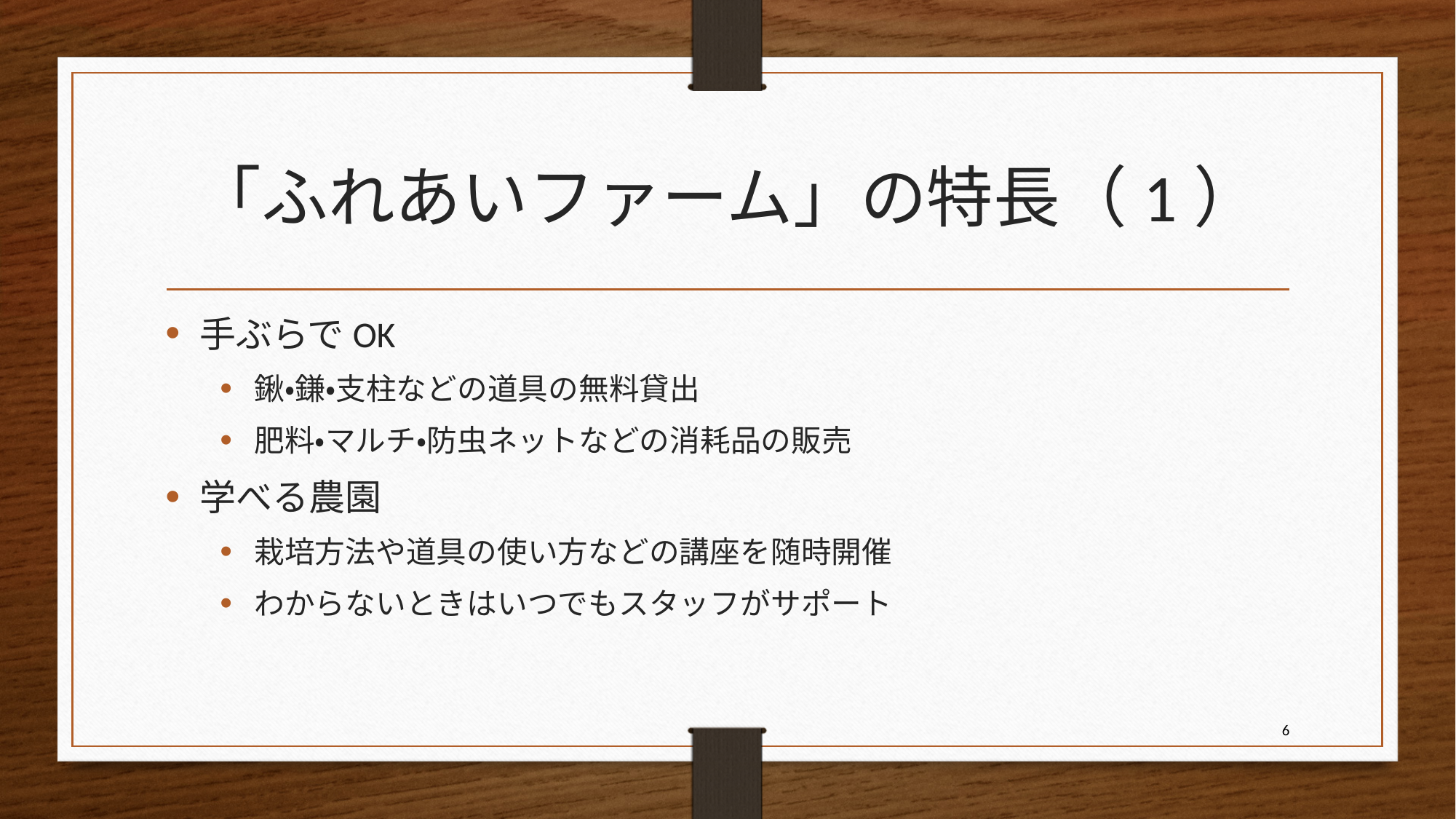

# 「ふれあいファーム」の特長（1）
手ぶらでOK
鍬・鎌・支柱などの道具の無料貸出
肥料・マルチ・防虫ネットなどの消耗品の販売
学べる農園
栽培方法や道具の使い方などの講座を随時開催
わからないときはいつでもスタッフがサポート
6